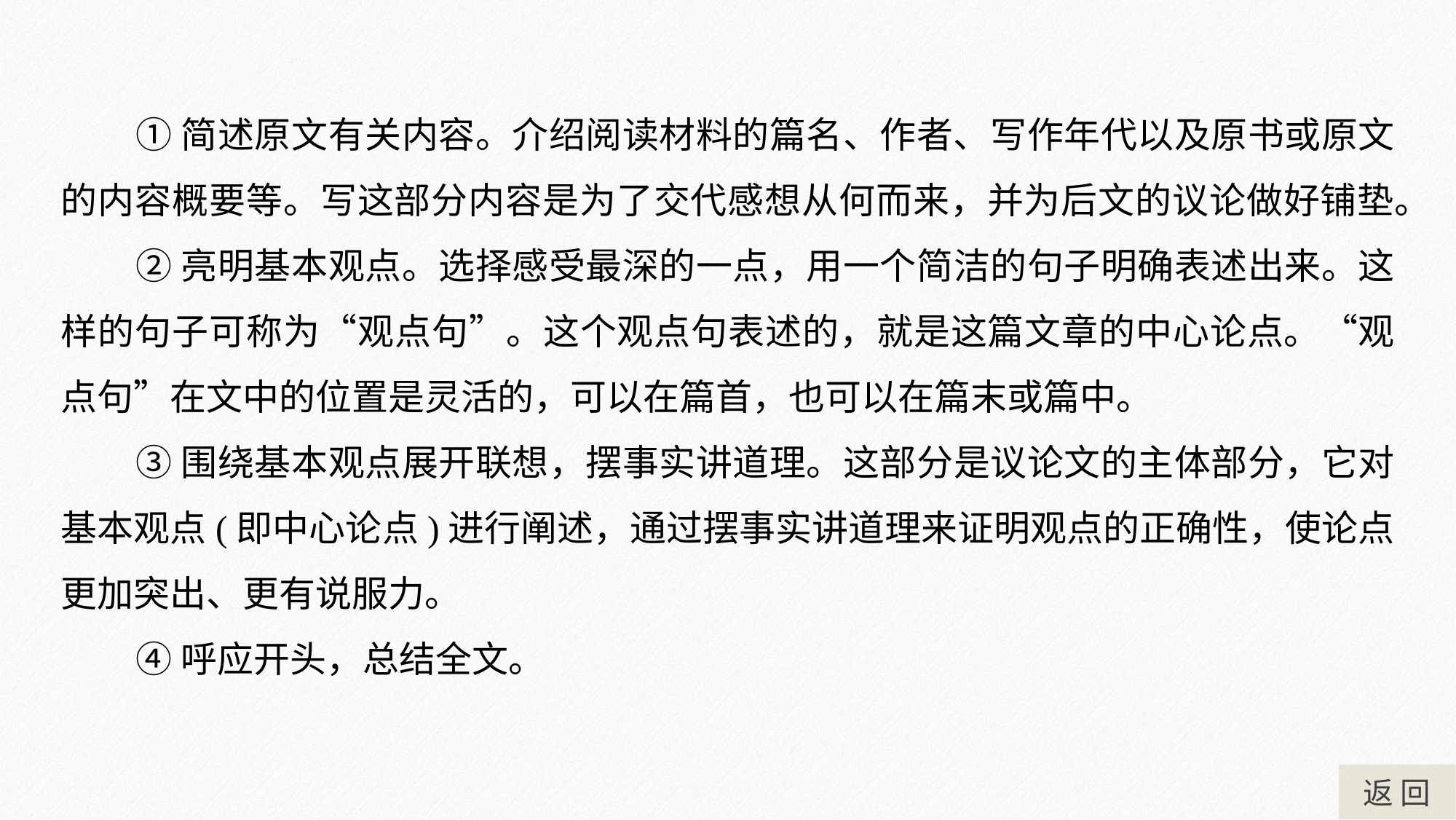

①简述原文有关内容。介绍阅读材料的篇名、作者、写作年代以及原书或原文的内容概要等。写这部分内容是为了交代感想从何而来，并为后文的议论做好铺垫。
②亮明基本观点。选择感受最深的一点，用一个简洁的句子明确表述出来。这样的句子可称为“观点句”。这个观点句表述的，就是这篇文章的中心论点。“观点句”在文中的位置是灵活的，可以在篇首，也可以在篇末或篇中。
③围绕基本观点展开联想，摆事实讲道理。这部分是议论文的主体部分，它对基本观点(即中心论点)进行阐述，通过摆事实讲道理来证明观点的正确性，使论点更加突出、更有说服力。
④呼应开头，总结全文。
返 回